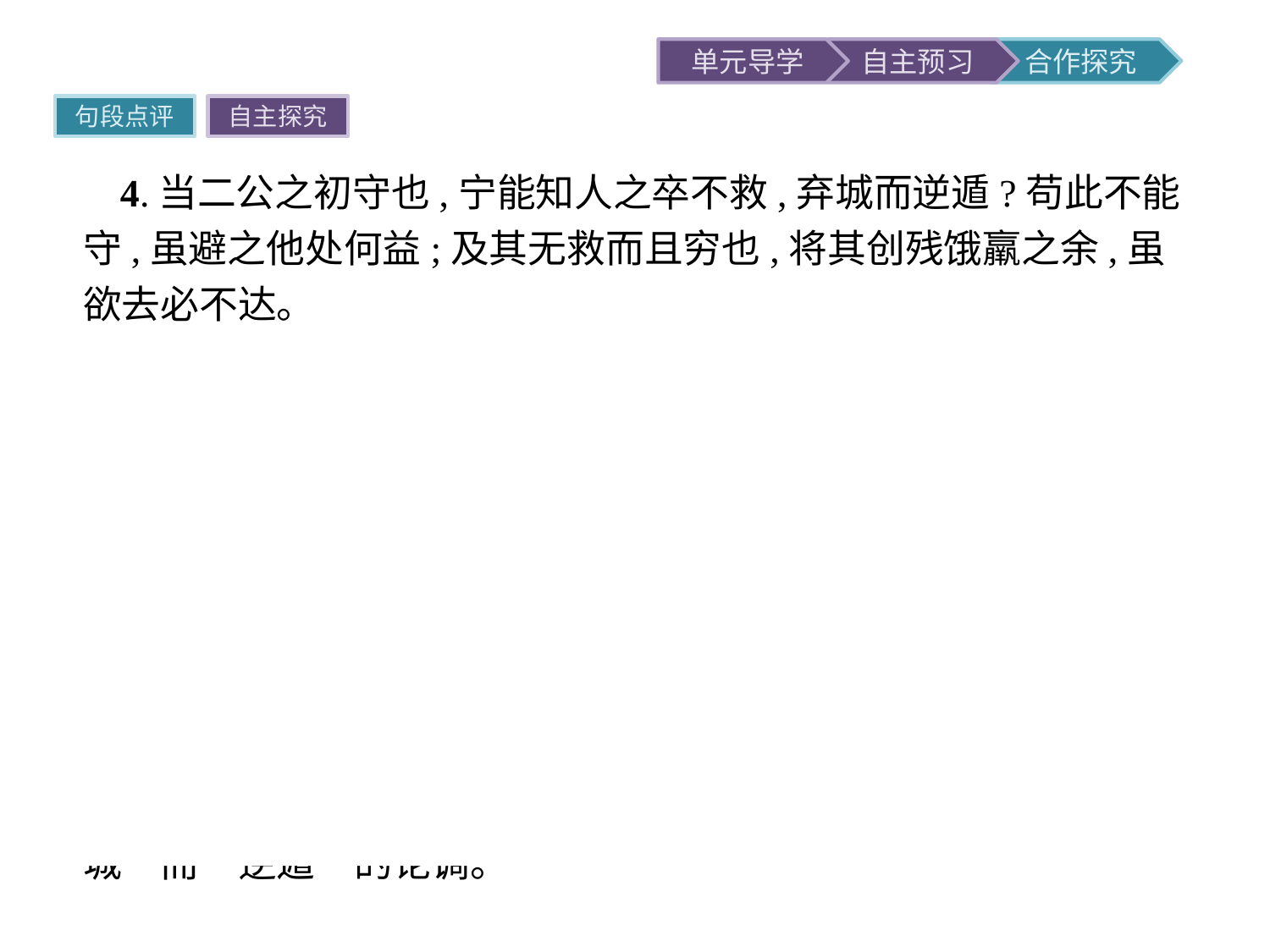

句段点评
自主探究
4.当二公之初守也,宁能知人之卒不救,弃城而逆遁?苟此不能守,虽避之他处何益;及其无救而且穷也,将其创残饿羸之余,虽欲去必不达。
翻译当张、许二公初守睢阳的时候,怎能料到人家最终不来救援,因而放弃睢阳、事先逃跑呢?如果这座城不能够守住,即使退避到别的地方去又有什么用处;等到确无救兵处于困顿的境地时,率领严重受创、饥饿衰弱的残余,即便想撤离睢阳也肯定不可能了。
点评此句用事理分析来证明张巡、许远的别无选择。理由一:二人初守睢阳,难料救兵不至。理由二:城若守不住,退避别处也无用。理由三:处于困境时想撤离也办不到了,所以二人只有死守睢阳。事理分析得透辟清晰,有力地批驳了张巡、许远应“弃城”而“逆遁”的论调。